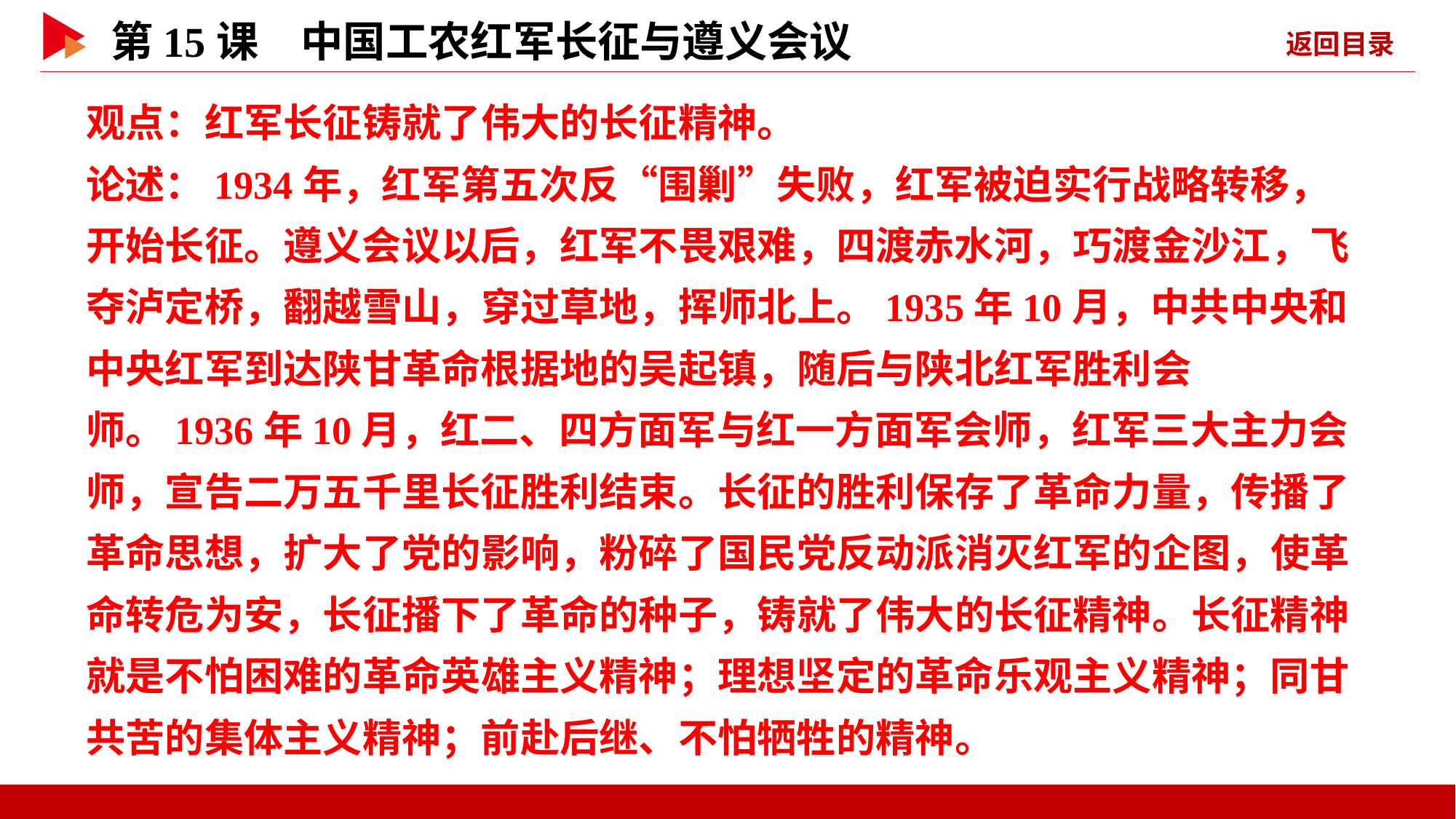

观点：红军长征铸就了伟大的长征精神。
论述：1934年，红军第五次反“围剿”失败，红军被迫实行战略转移，开始长征。遵义会议以后，红军不畏艰难，四渡赤水河，巧渡金沙江，飞夺泸定桥，翻越雪山，穿过草地，挥师北上。1935年10月，中共中央和中央红军到达陕甘革命根据地的吴起镇，随后与陕北红军胜利会师。1936年10月，红二、四方面军与红一方面军会师，红军三大主力会师，宣告二万五千里长征胜利结束。长征的胜利保存了革命力量，传播了革命思想，扩大了党的影响，粉碎了国民党反动派消灭红军的企图，使革命转危为安，长征播下了革命的种子，铸就了伟大的长征精神。长征精神就是不怕困难的革命英雄主义精神；理想坚定的革命乐观主义精神；同甘共苦的集体主义精神；前赴后继、不怕牺牲的精神。